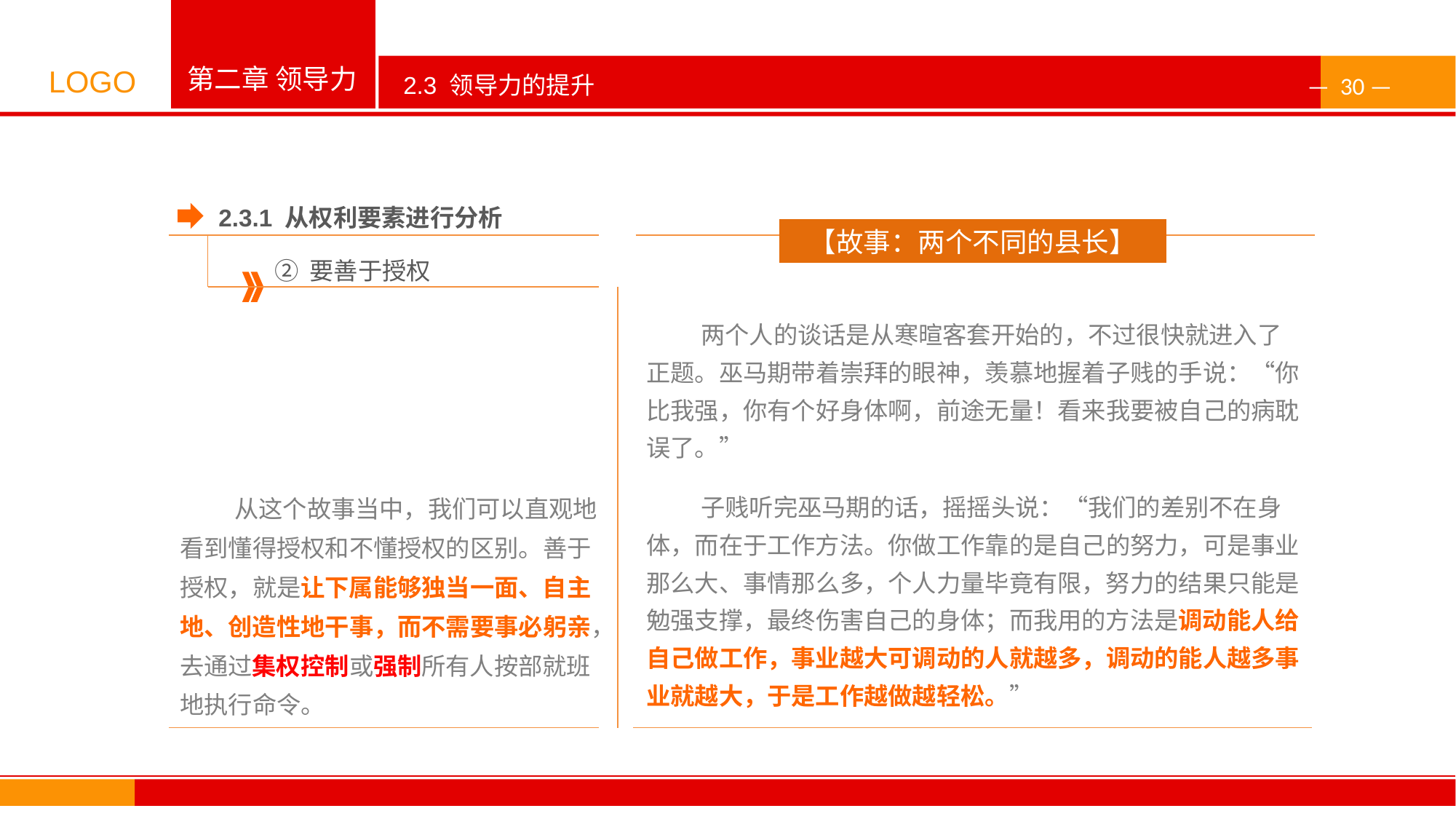

2.3.1 从权利要素进行分析

【故事：两个不同的县长】
② 要善于授权

两个人的谈话是从寒暄客套开始的，不过很快就进入了正题。巫马期带着崇拜的眼神，羡慕地握着子贱的手说：“你比我强，你有个好身体啊，前途无量！看来我要被自己的病耽误了。”
从这个故事当中，我们可以直观地看到懂得授权和不懂授权的区别。善于授权，就是让下属能够独当一面、自主地、创造性地干事，而不需要事必躬亲，去通过集权控制或强制所有人按部就班地执行命令。
子贱听完巫马期的话，摇摇头说：“我们的差别不在身体，而在于工作方法。你做工作靠的是自己的努力，可是事业那么大、事情那么多，个人力量毕竟有限，努力的结果只能是勉强支撑，最终伤害自己的身体；而我用的方法是调动能人给自己做工作，事业越大可调动的人就越多，调动的能人越多事业就越大，于是工作越做越轻松。”